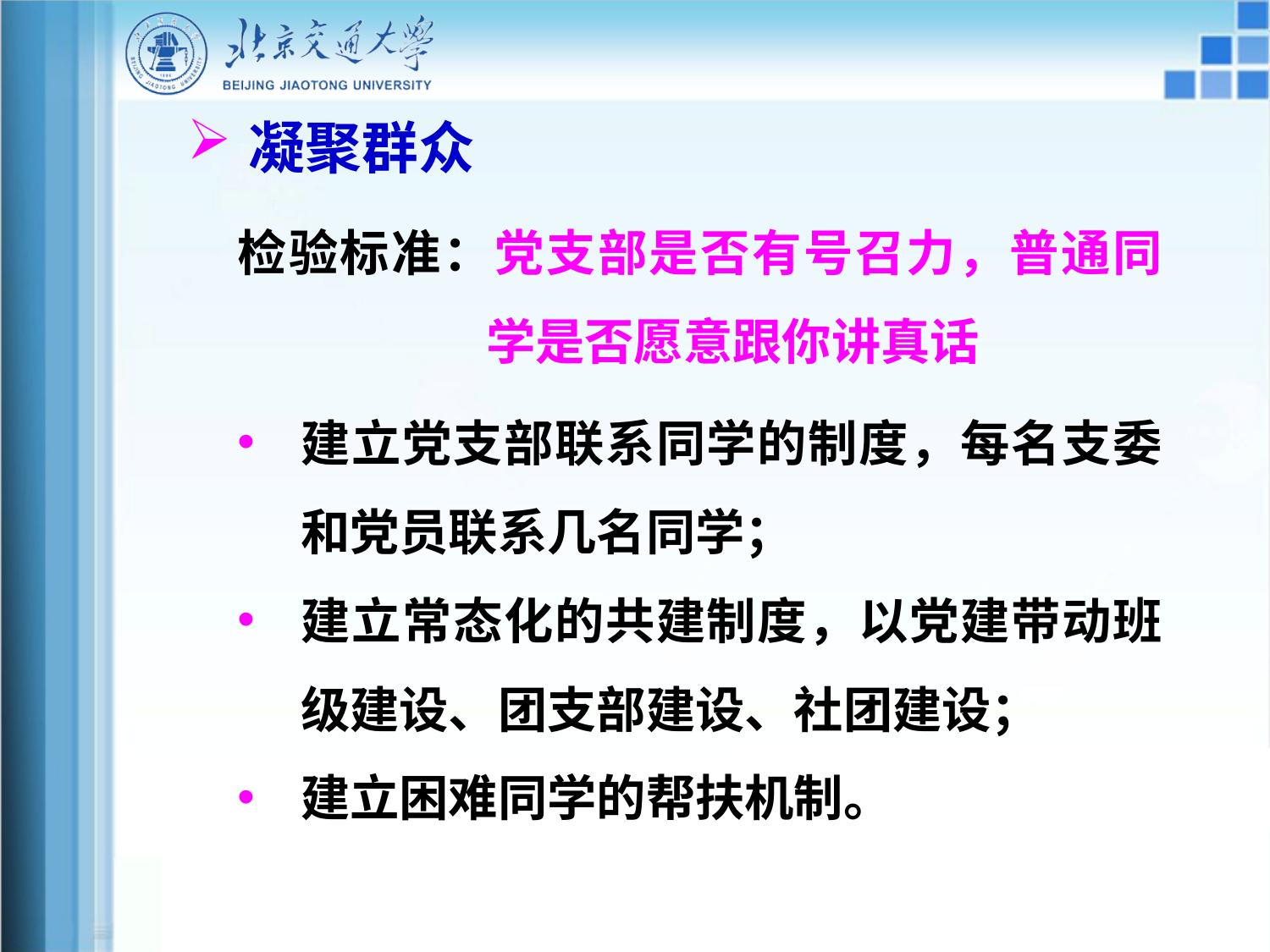

凝聚群众
检验标准：党支部是否有号召力，普通同学是否愿意跟你讲真话
建立党支部联系同学的制度，每名支委和党员联系几名同学；
建立常态化的共建制度，以党建带动班级建设、团支部建设、社团建设；
建立困难同学的帮扶机制。